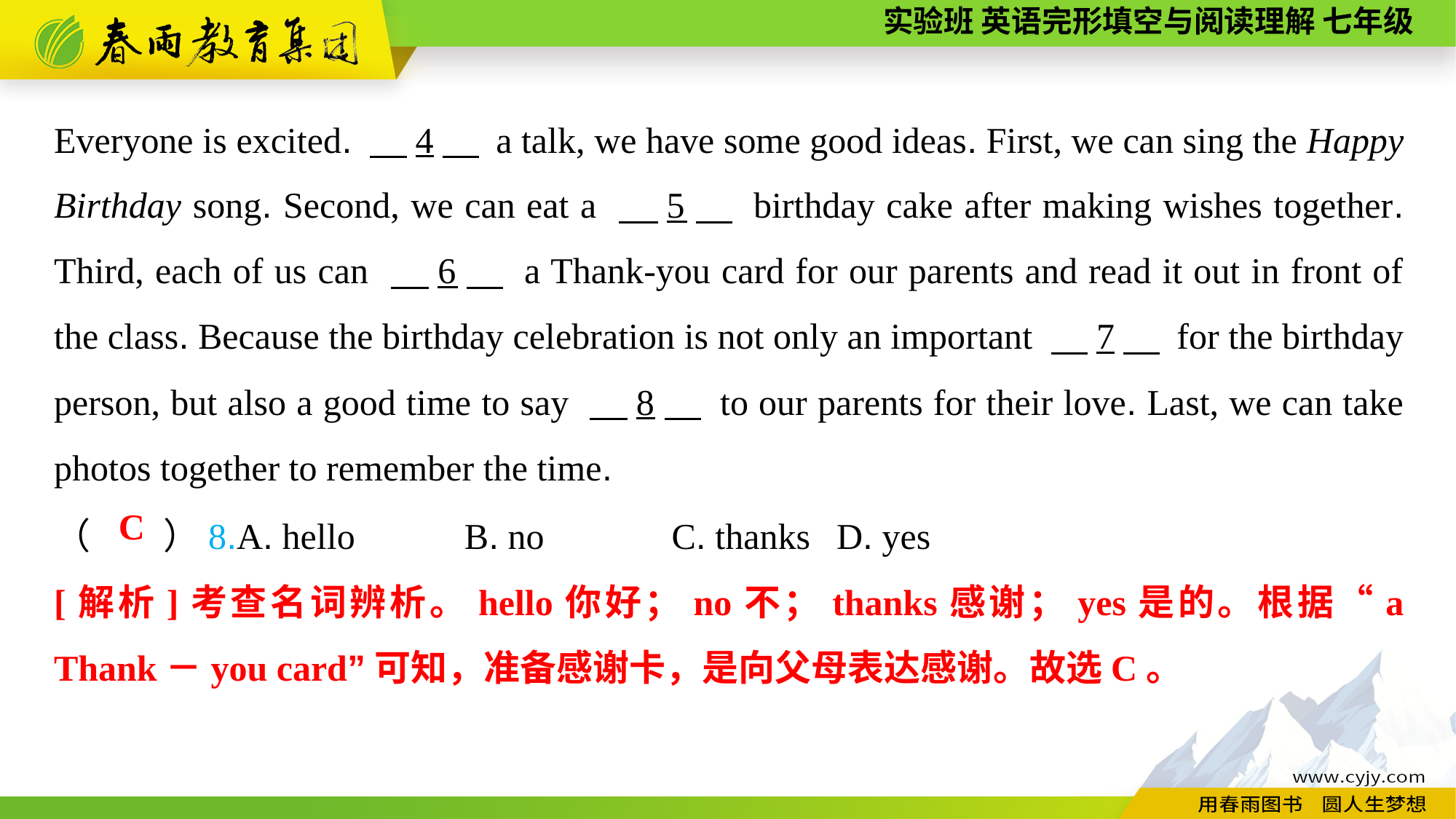

Everyone is excited. 　4　 a talk, we have some good ideas. First, we can sing the Happy Birthday song. Second, we can eat a 　5　 birthday cake after making wishes together. Third, each of us can 　6　 a Thank-you card for our parents and read it out in front of the class. Because the birthday celebration is not only an important 　7　 for the birthday person, but also a good time to say 　8　 to our parents for their love. Last, we can take photos together to remember the time.
（　　）8.A. hello            B. no              C. thanks	  D. yes
C
[解析]考查名词辨析。hello你好；no不；thanks感谢；yes是的。根据“a Thank－you card”可知，准备感谢卡，是向父母表达感谢。故选C。